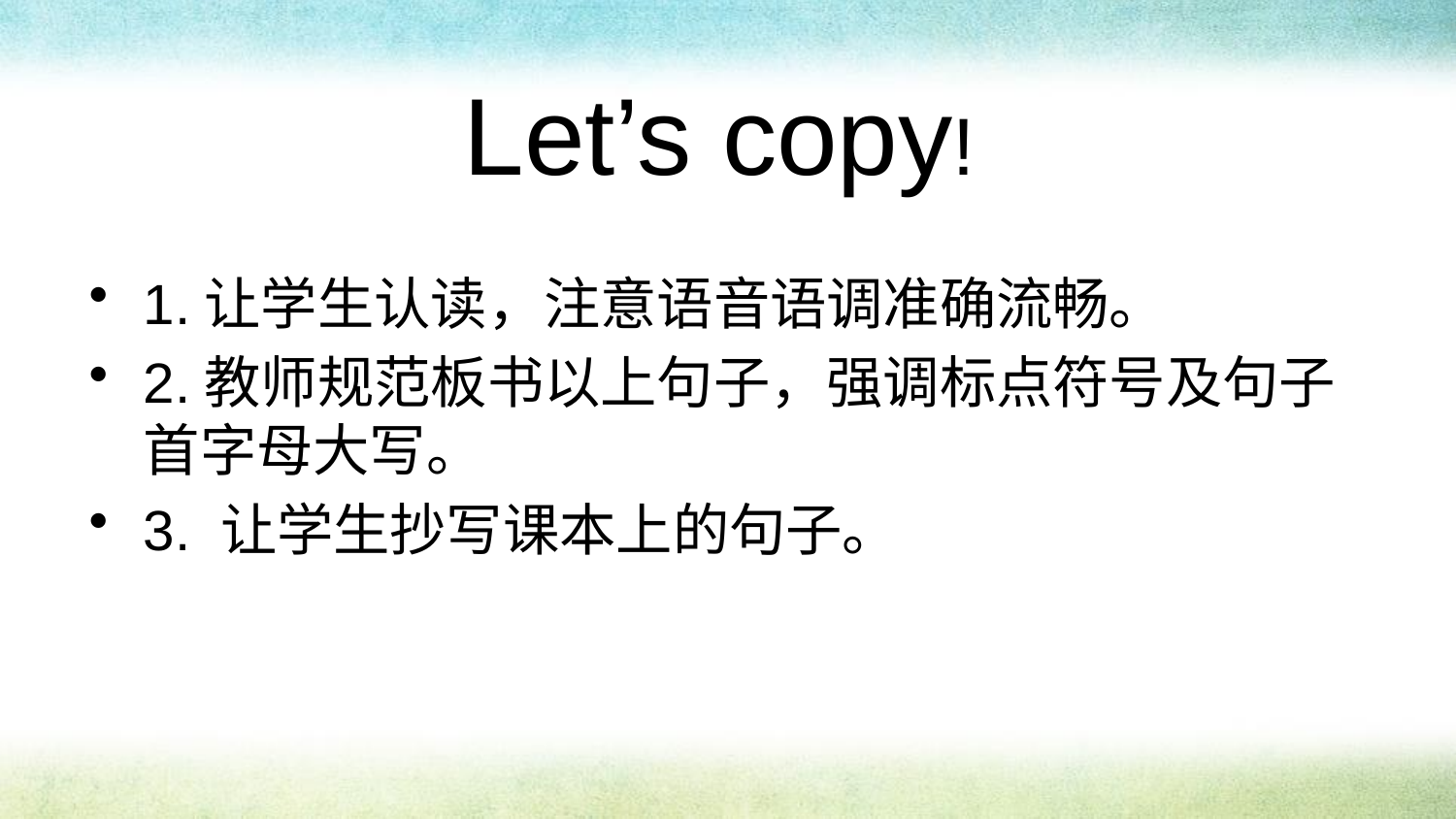

# Let’s copy!
1.让学生认读，注意语音语调准确流畅。
2.教师规范板书以上句子，强调标点符号及句子首字母大写。
3. 让学生抄写课本上的句子。